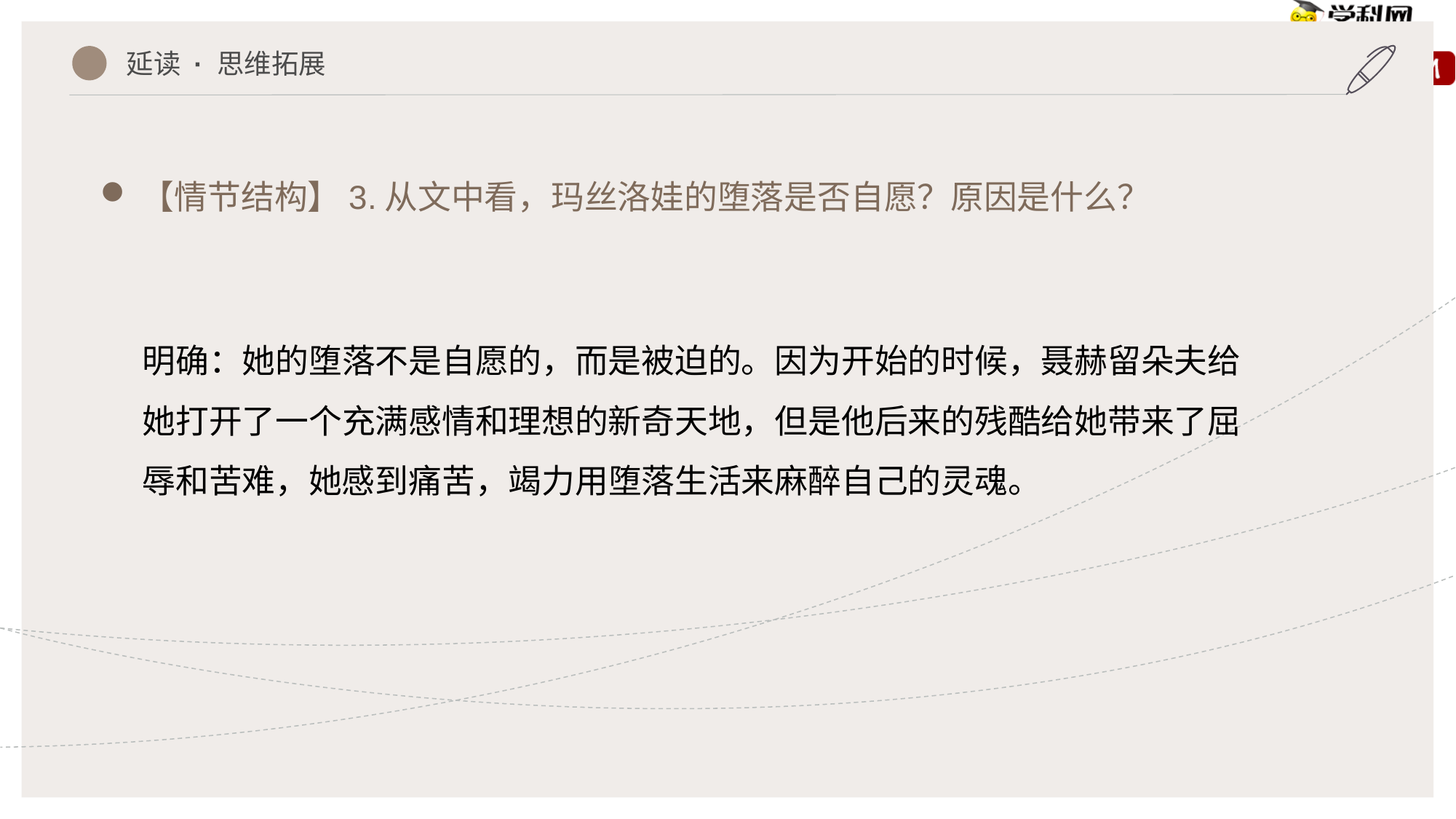

延读 · 思维拓展

【情节结构】3.从文中看，玛丝洛娃的堕落是否自愿？原因是什么？

明确：她的堕落不是自愿的，而是被迫的。因为开始的时候，聂赫留朵夫给她打开了一个充满感情和理想的新奇天地，但是他后来的残酷给她带来了屈辱和苦难，她感到痛苦，竭力用堕落生活来麻醉自己的灵魂。